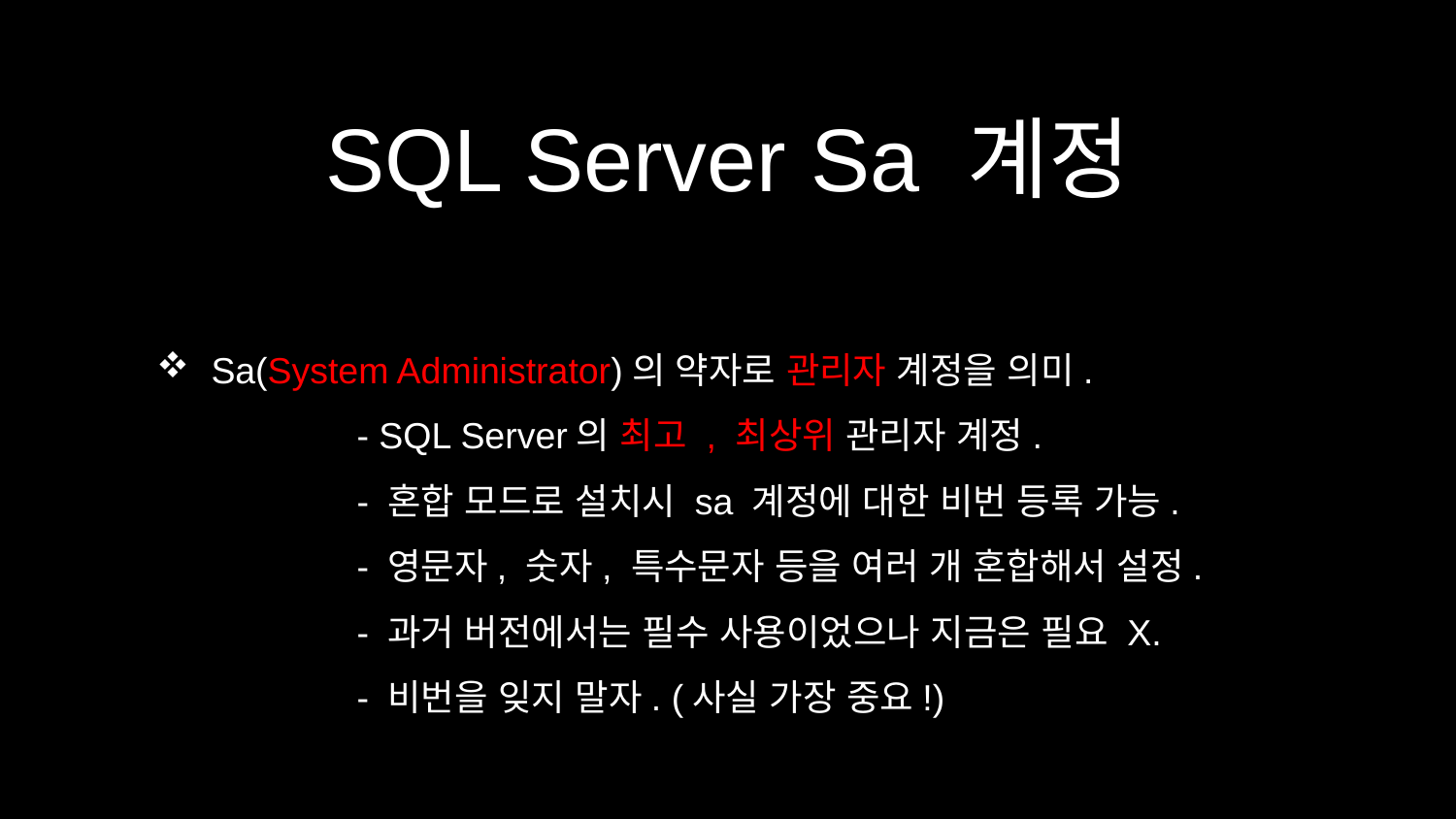

# SQL Server Sa 계정
Sa(System Administrator)의 약자로 관리자 계정을 의미.
	- SQL Server의 최고 , 최상위 관리자 계정.
	- 혼합 모드로 설치시 sa 계정에 대한 비번 등록 가능.
	- 영문자, 숫자, 특수문자 등을 여러 개 혼합해서 설정.
	- 과거 버전에서는 필수 사용이었으나 지금은 필요 X.
	- 비번을 잊지 말자. (사실 가장 중요!)